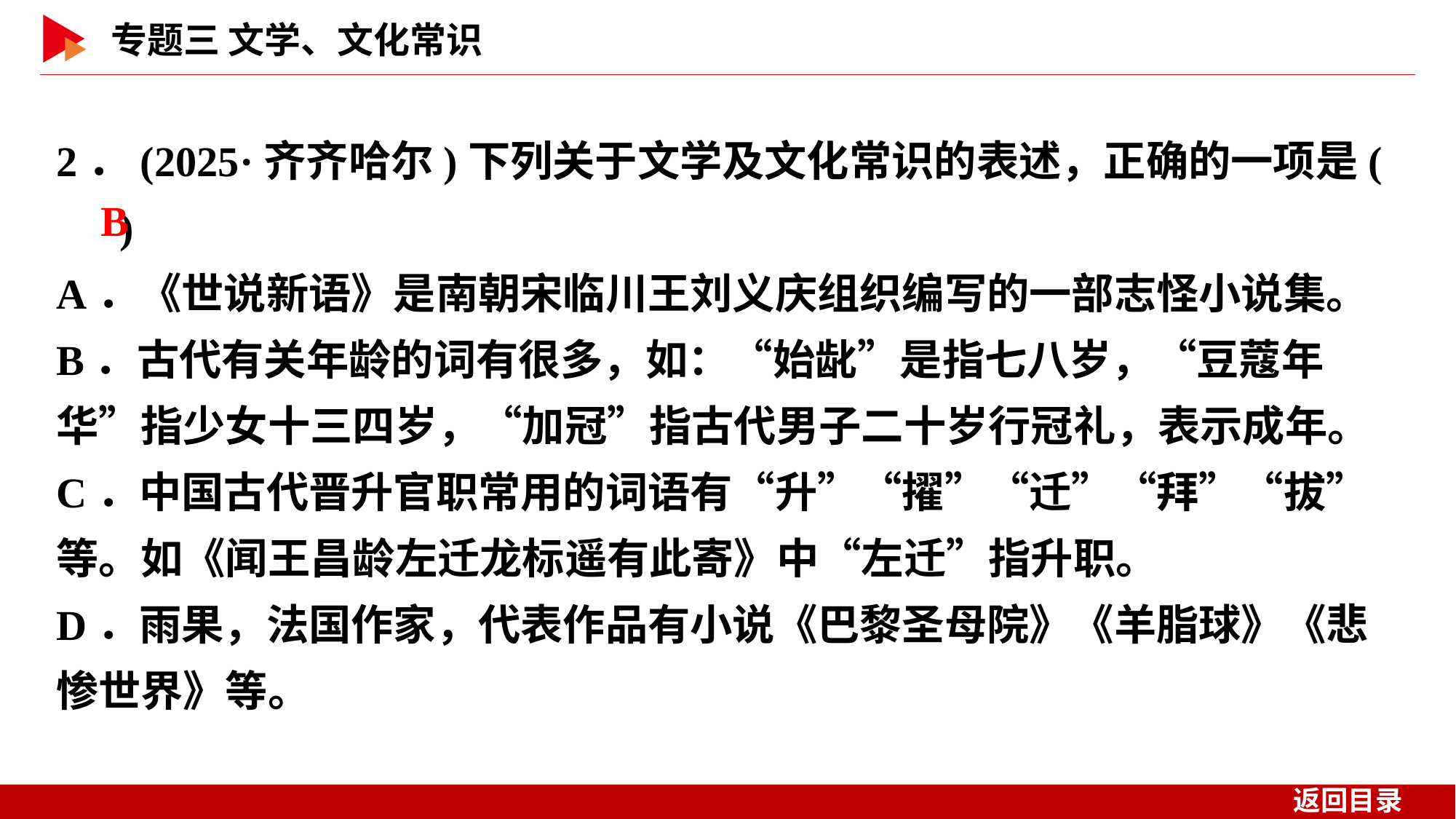

2．(2025·齐齐哈尔)下列关于文学及文化常识的表述，正确的一项是(        )
A．《世说新语》是南朝宋临川王刘义庆组织编写的一部志怪小说集。
B．古代有关年龄的词有很多，如：“始龀”是指七八岁，“豆蔻年华”指少女十三四岁，“加冠”指古代男子二十岁行冠礼，表示成年。
C．中国古代晋升官职常用的词语有“升”“擢”“迁”“拜”“拔”等。如《闻王昌龄左迁龙标遥有此寄》中“左迁”指升职。
D．雨果，法国作家，代表作品有小说《巴黎圣母院》《羊脂球》《悲惨世界》等。
   B